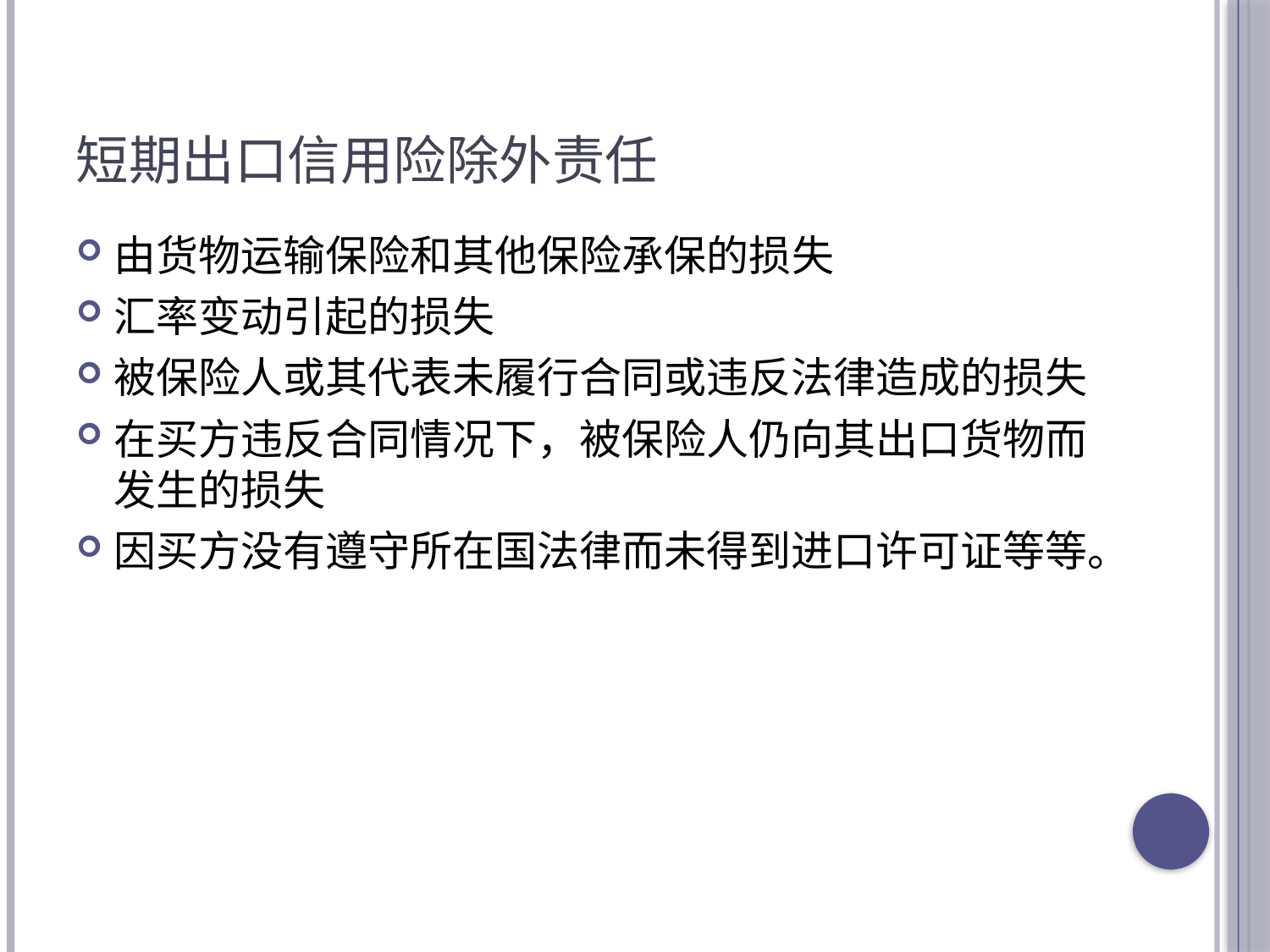

# 短期出口信用险除外责任
由货物运输保险和其他保险承保的损失
汇率变动引起的损失
被保险人或其代表未履行合同或违反法律造成的损失
在买方违反合同情况下，被保险人仍向其出口货物而发生的损失
因买方没有遵守所在国法律而未得到进口许可证等等。